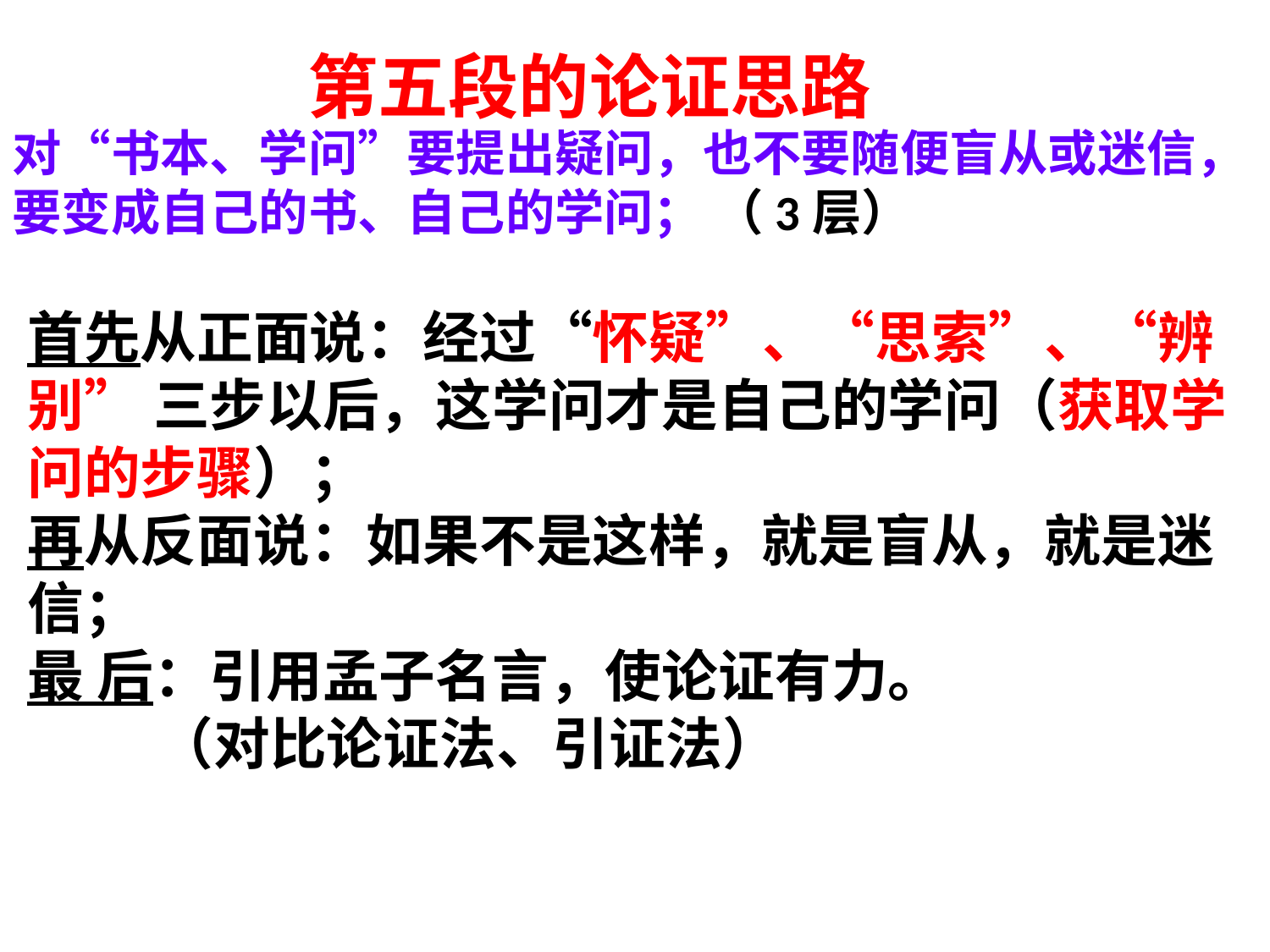

第五段的论证思路
对“书本、学问”要提出疑问，也不要随便盲从或迷信，要变成自己的书、自己的学问； （3层）
首先从正面说：经过“怀疑”、“思索”、“辨别” 三步以后，这学问才是自己的学问（获取学问的步骤）；
再从反面说：如果不是这样，就是盲从，就是迷信；
最 后：引用孟子名言，使论证有力。
         （对比论证法、引证法）